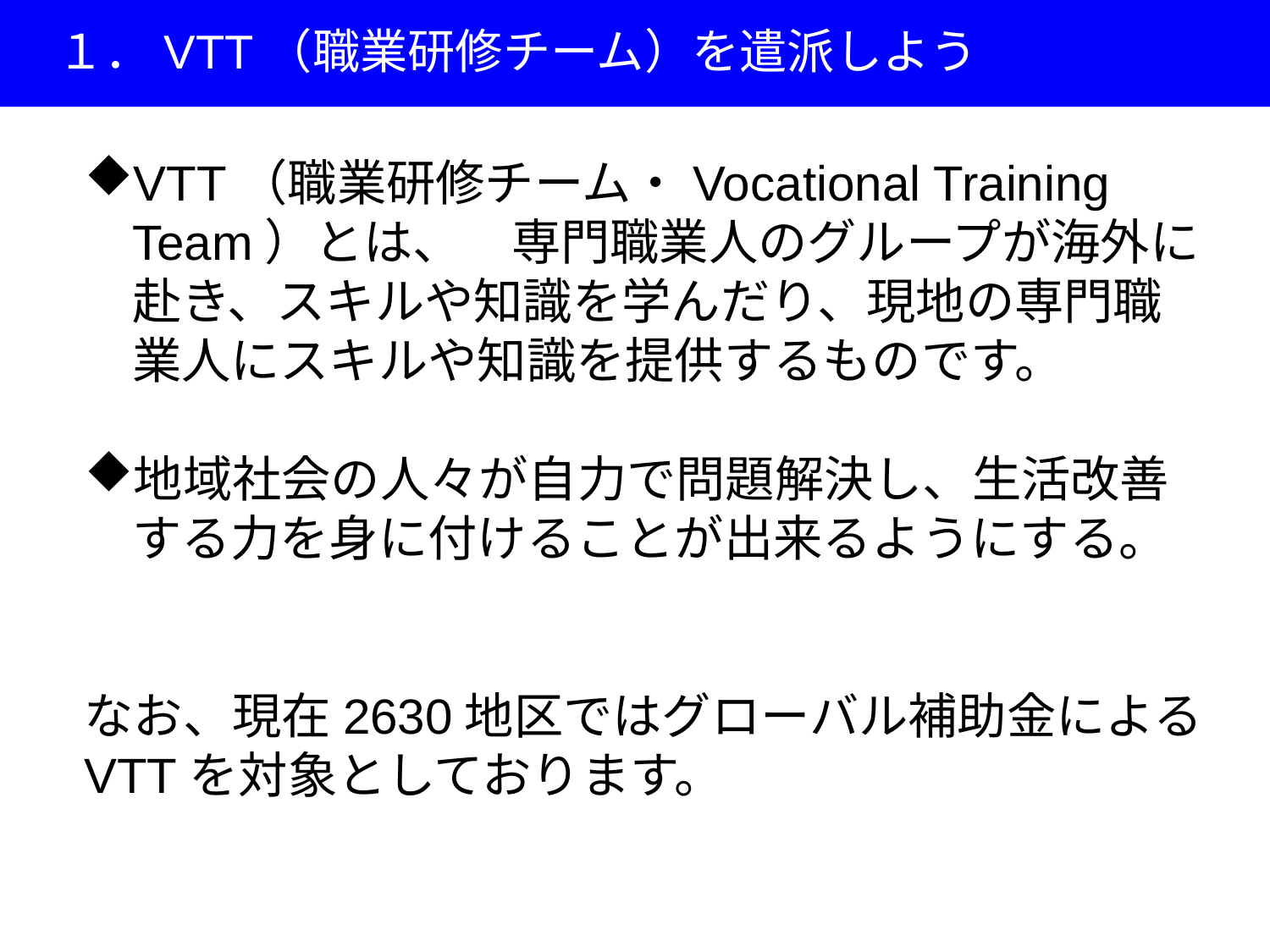

１．VTT（職業研修チーム）を遣派しよう
VTT（職業研修チーム・Vocational Training Team）とは、　専門職業人のグループが海外に赴き、スキルや知識を学んだり、現地の専門職業人にスキルや知識を提供するものです。

地域社会の人々が自力で問題解決し、生活改善する力を身に付けることが出来るようにする。

なお、現在2630地区ではグローバル補助金によるVTTを対象としております。